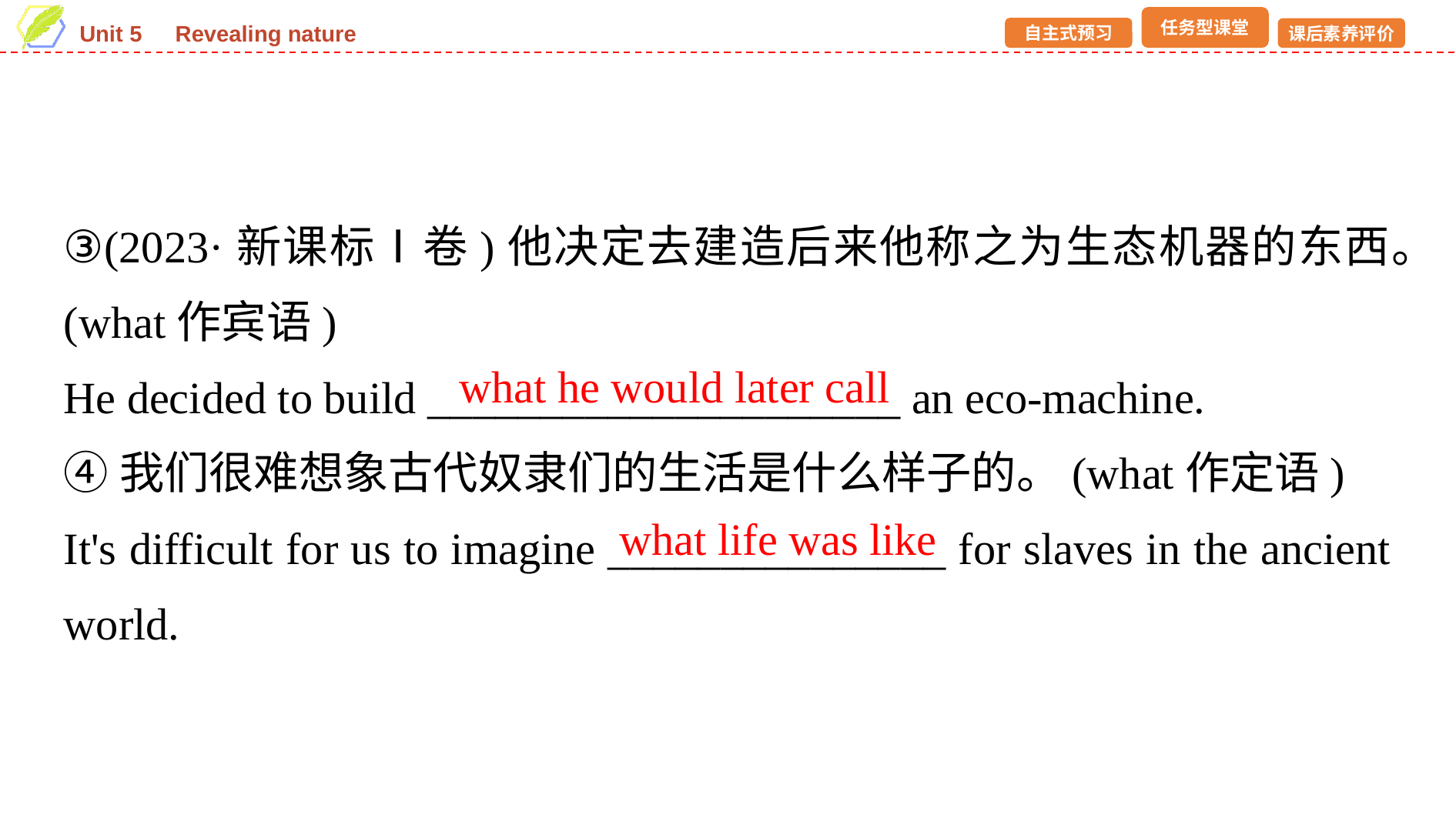

③(2023·新课标Ⅰ卷)他决定去建造后来他称之为生态机器的东西。(what作宾语)
He decided to build _____________________ an eco-machine.
④我们很难想象古代奴隶们的生活是什么样子的。(what作定语)
It's difficult for us to imagine _______________ for slaves in the ancient world.
what he would later call
what life was like